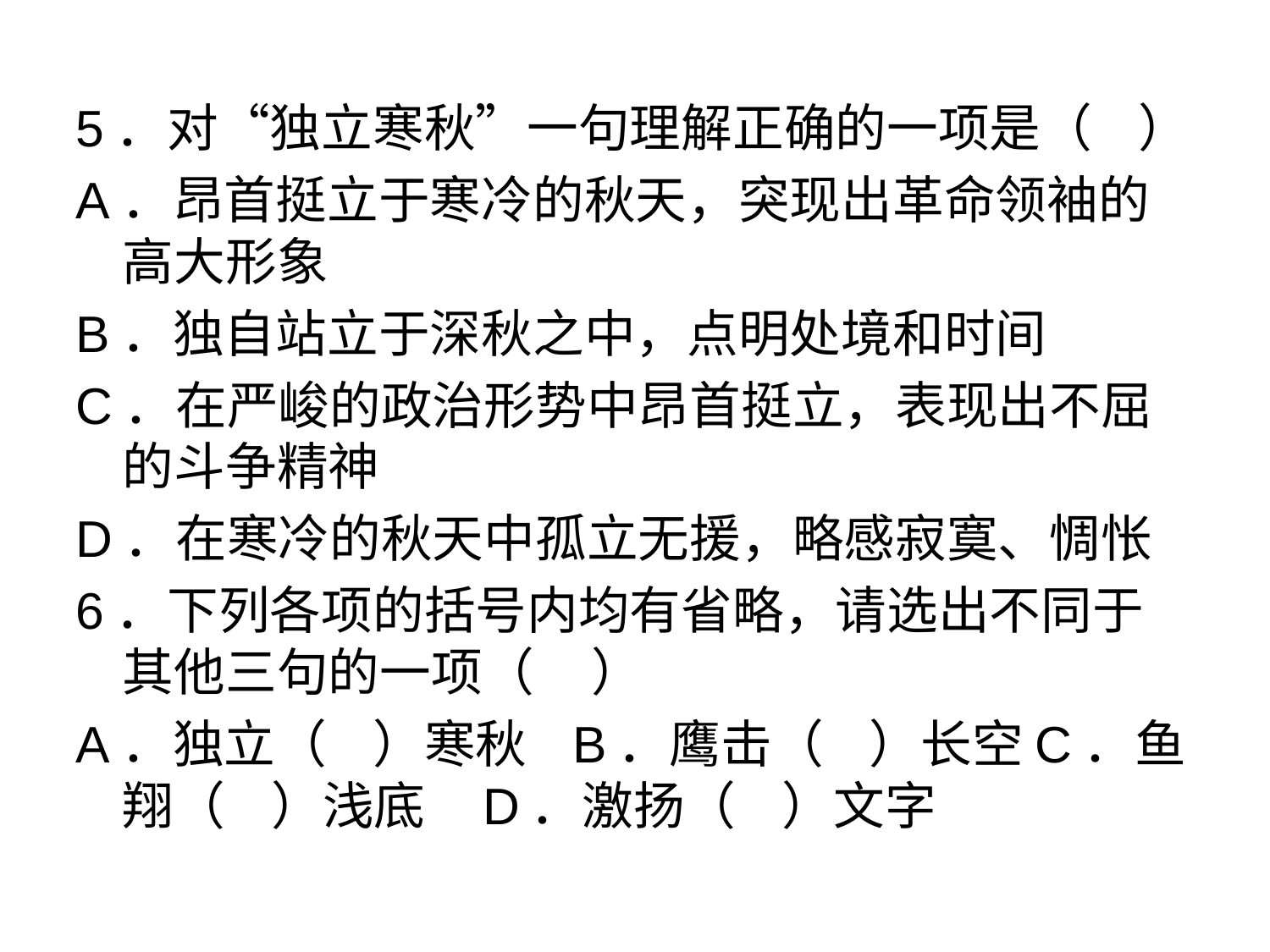

#
5．对“独立寒秋”一句理解正确的一项是（    ）
A．昂首挺立于寒冷的秋天，突现出革命领袖的高大形象
B．独自站立于深秋之中，点明处境和时间
C．在严峻的政治形势中昂首挺立，表现出不屈的斗争精神
D．在寒冷的秋天中孤立无援，略感寂寞、惆怅
6．下列各项的括号内均有省略，请选出不同于其他三句的一项（     ）
A．独立（    ）寒秋   B．鹰击（    ）长空C．鱼翔（    ）浅底    D．激扬（    ）文字